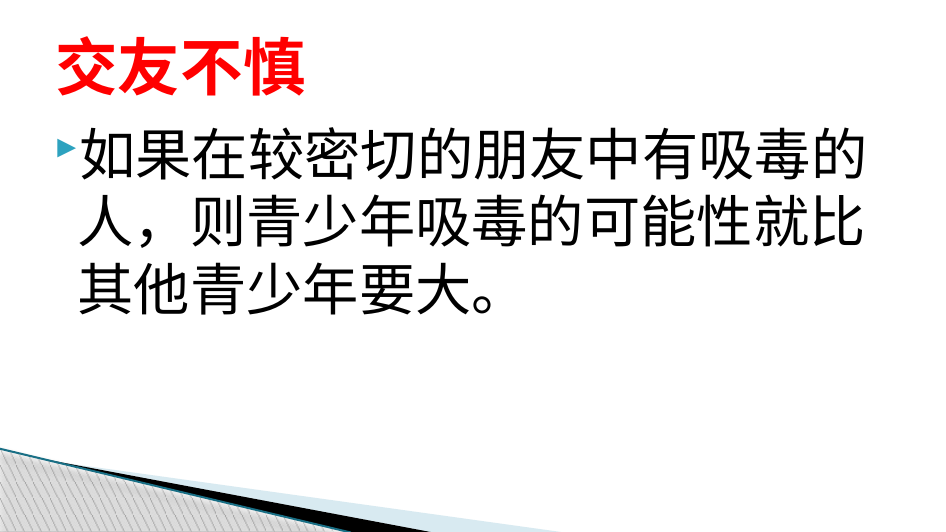

# 交友不慎
如果在较密切的朋友中有吸毒的人，则青少年吸毒的可能性就比其他青少年要大。